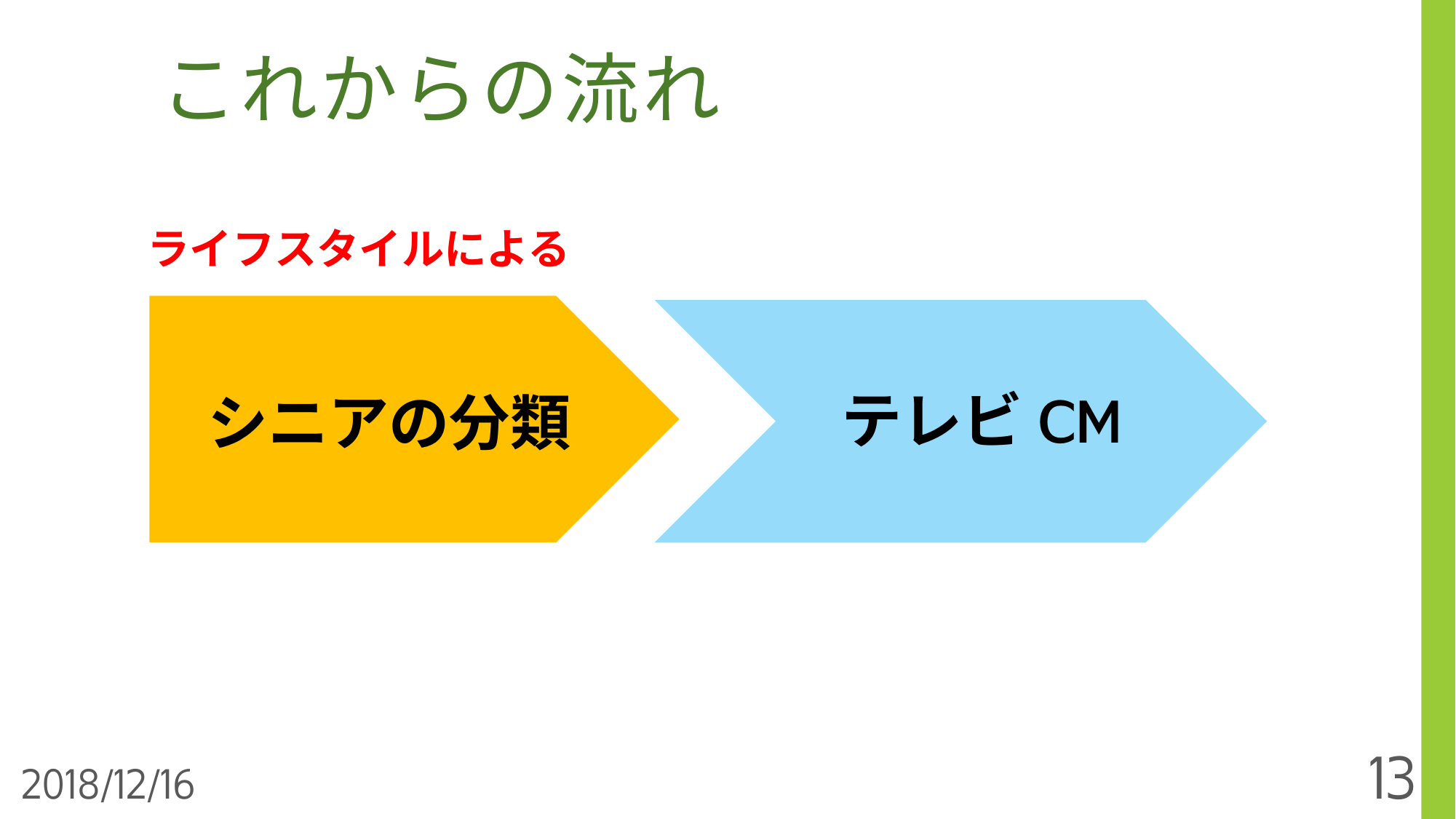

# これからの流れ
ライフスタイルによる

テレビCM
シニアの分類
13
2018/12/16